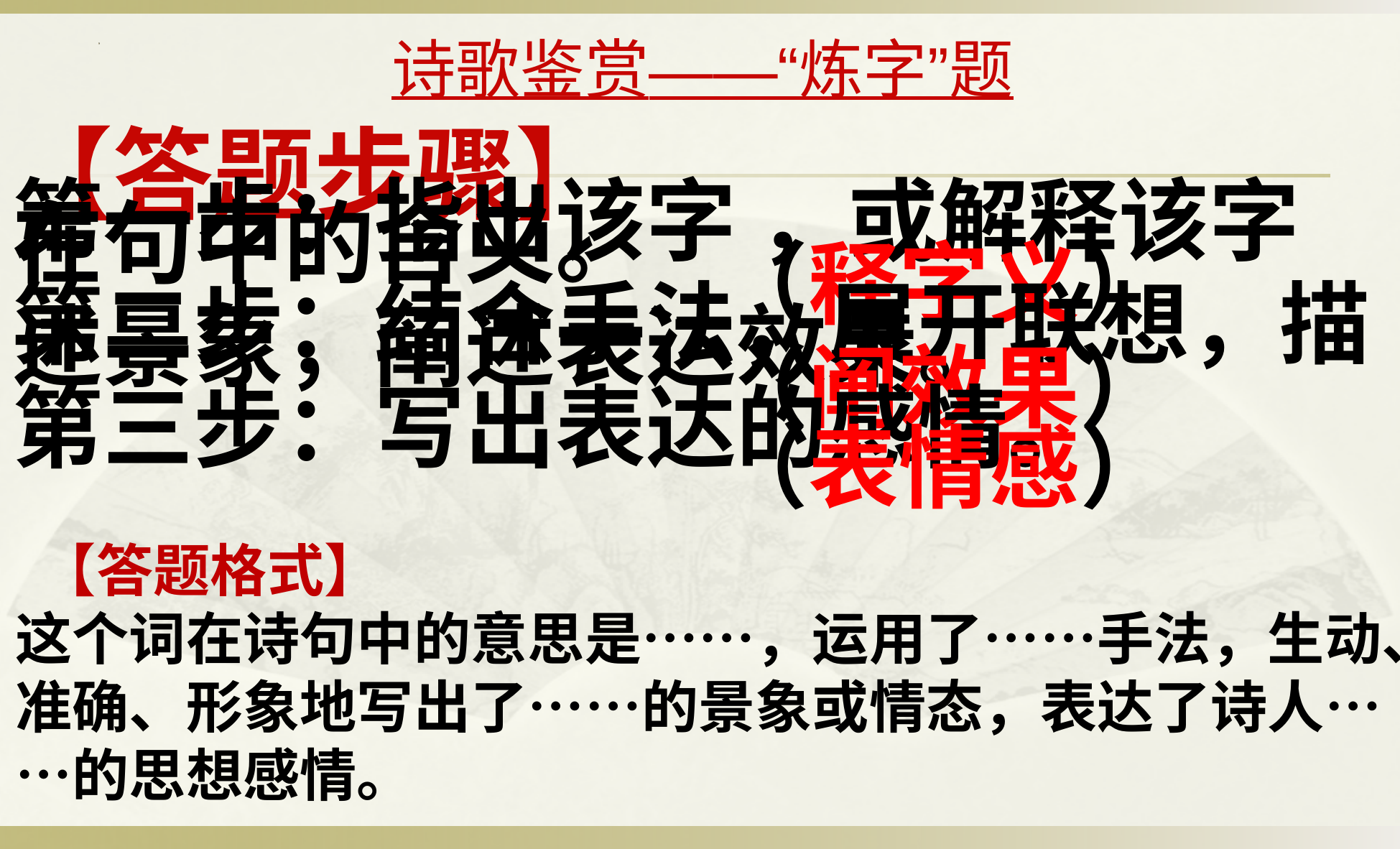

# 诗歌鉴赏——“炼字”题
【答题步骤】
第一步：指出该字 ，或解释该字在句中的含义。
                                  （释字义）
第二步：结合手法，展开联想，描述景象，阐述表达效果。
                                  （阐效果）
第三步：写出表达的感情。
                                  （表情感）

      【答题格式】
这个词在诗句中的意思是……，运用了……手法，生动、准确、形象地写出了……的景象或情态，表达了诗人……的思想感情。